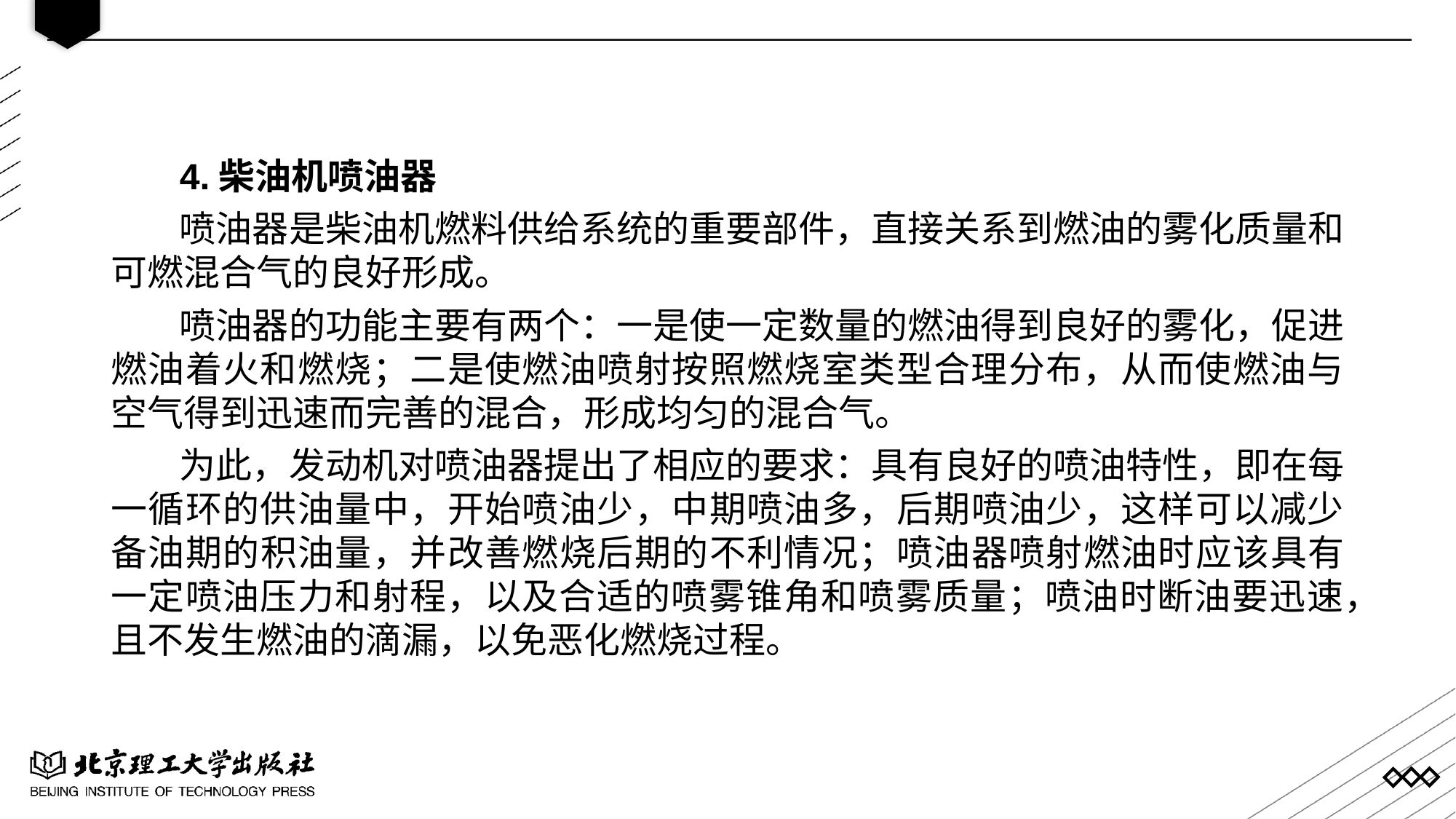

4.柴油机喷油器
喷油器是柴油机燃料供给系统的重要部件，直接关系到燃油的雾化质量和可燃混合气的良好形成。
喷油器的功能主要有两个：一是使一定数量的燃油得到良好的雾化，促进燃油着火和燃烧；二是使燃油喷射按照燃烧室类型合理分布，从而使燃油与空气得到迅速而完善的混合，形成均匀的混合气。
为此，发动机对喷油器提出了相应的要求：具有良好的喷油特性，即在每一循环的供油量中，开始喷油少，中期喷油多，后期喷油少，这样可以减少备油期的积油量，并改善燃烧后期的不利情况；喷油器喷射燃油时应该具有一定喷油压力和射程，以及合适的喷雾锥角和喷雾质量；喷油时断油要迅速，且不发生燃油的滴漏，以免恶化燃烧过程。